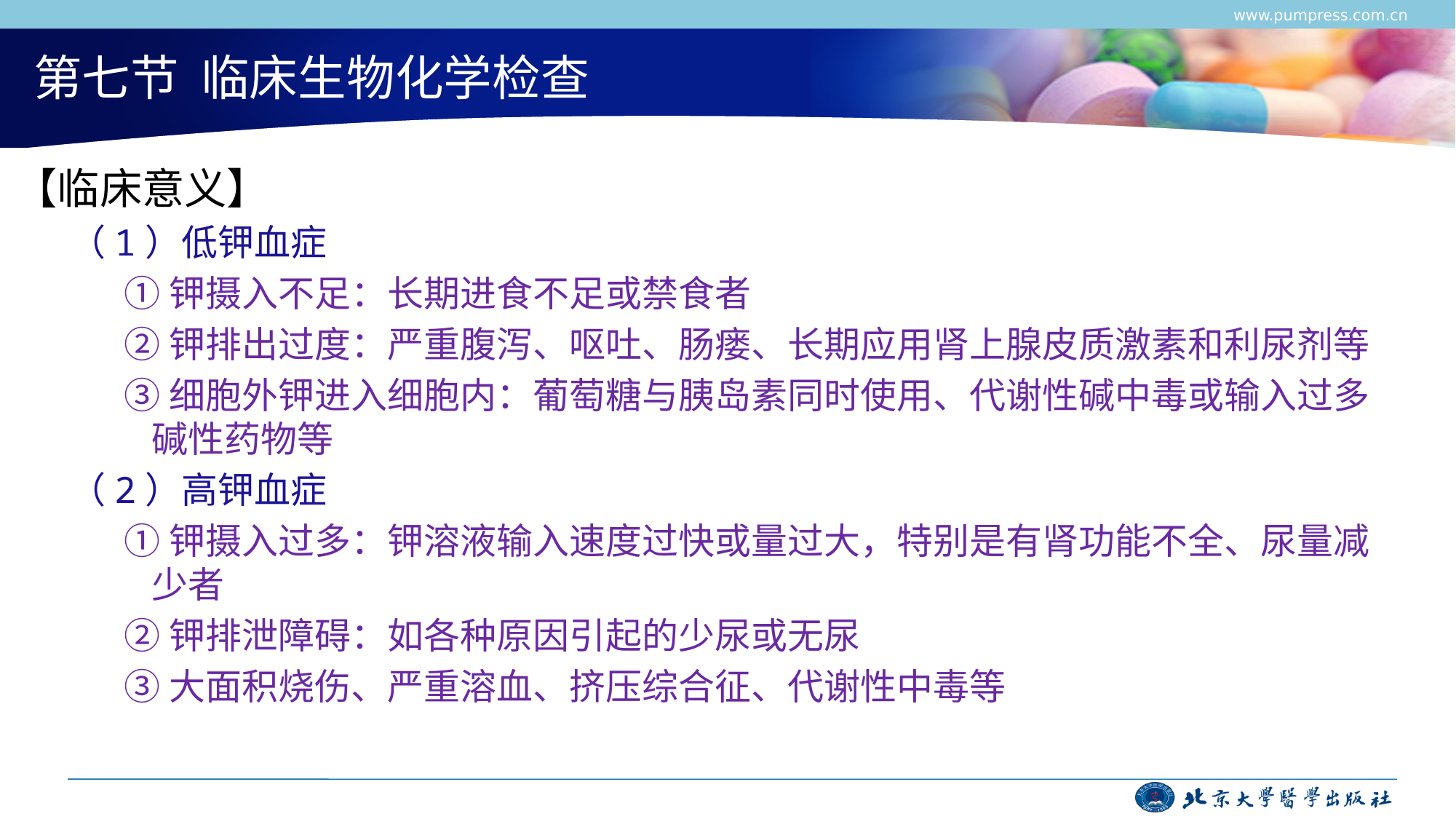

www.pumpress.com.cn
# 第七节  临床生物化学检查
【临床意义】
（1）低钾血症
①钾摄入不足：长期进食不足或禁食者
②钾排出过度：严重腹泻、呕吐、肠瘘、长期应用肾上腺皮质激素和利尿剂等
③细胞外钾进入细胞内：葡萄糖与胰岛素同时使用、代谢性碱中毒或输入过多碱性药物等
（2）高钾血症
①钾摄入过多：钾溶液输入速度过快或量过大，特别是有肾功能不全、尿量减少者
②钾排泄障碍：如各种原因引起的少尿或无尿
③大面积烧伤、严重溶血、挤压综合征、代谢性中毒等